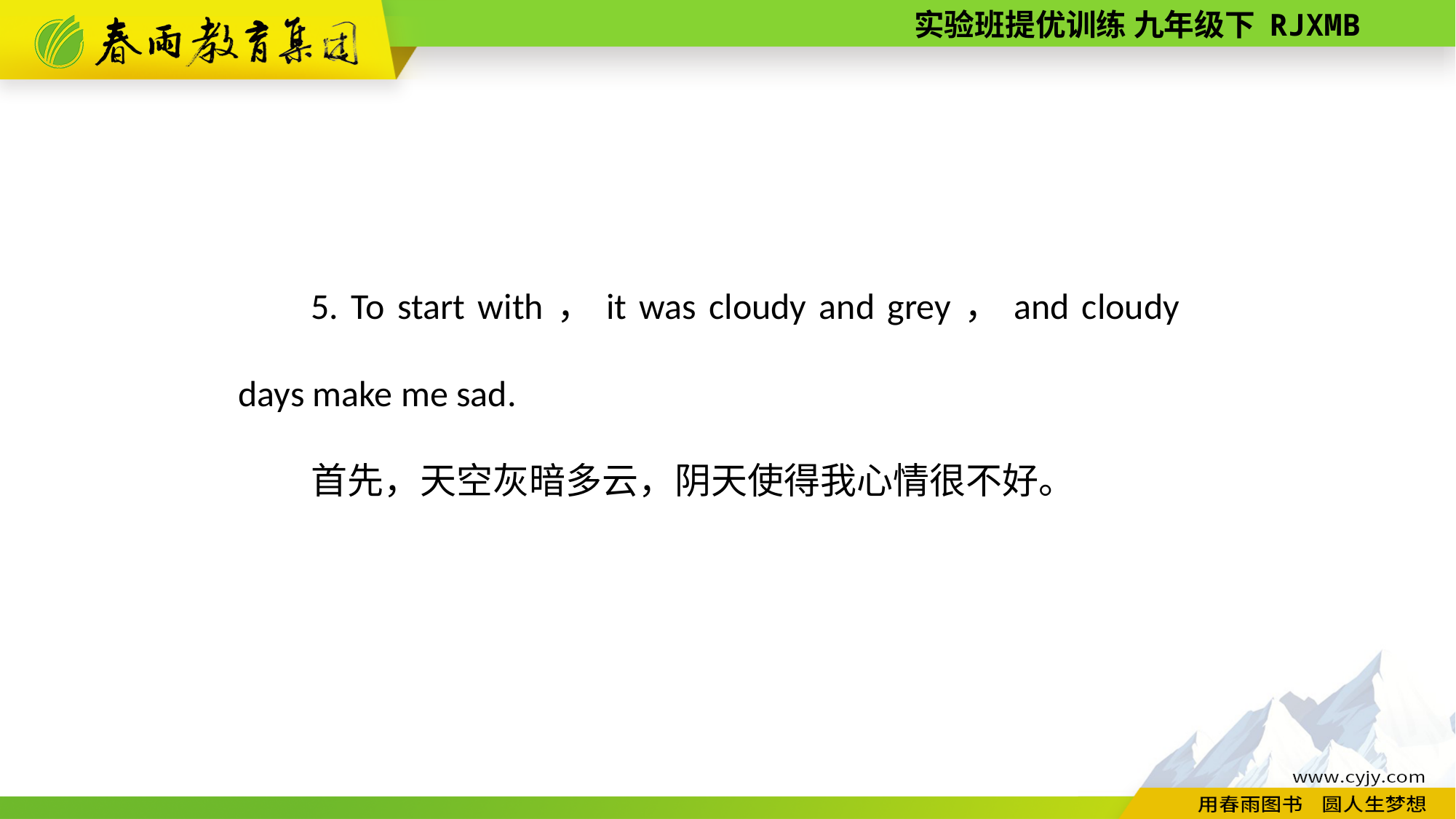

5. To start with，it was cloudy and grey，and cloudy days make me sad.
首先，天空灰暗多云，阴天使得我心情很不好。